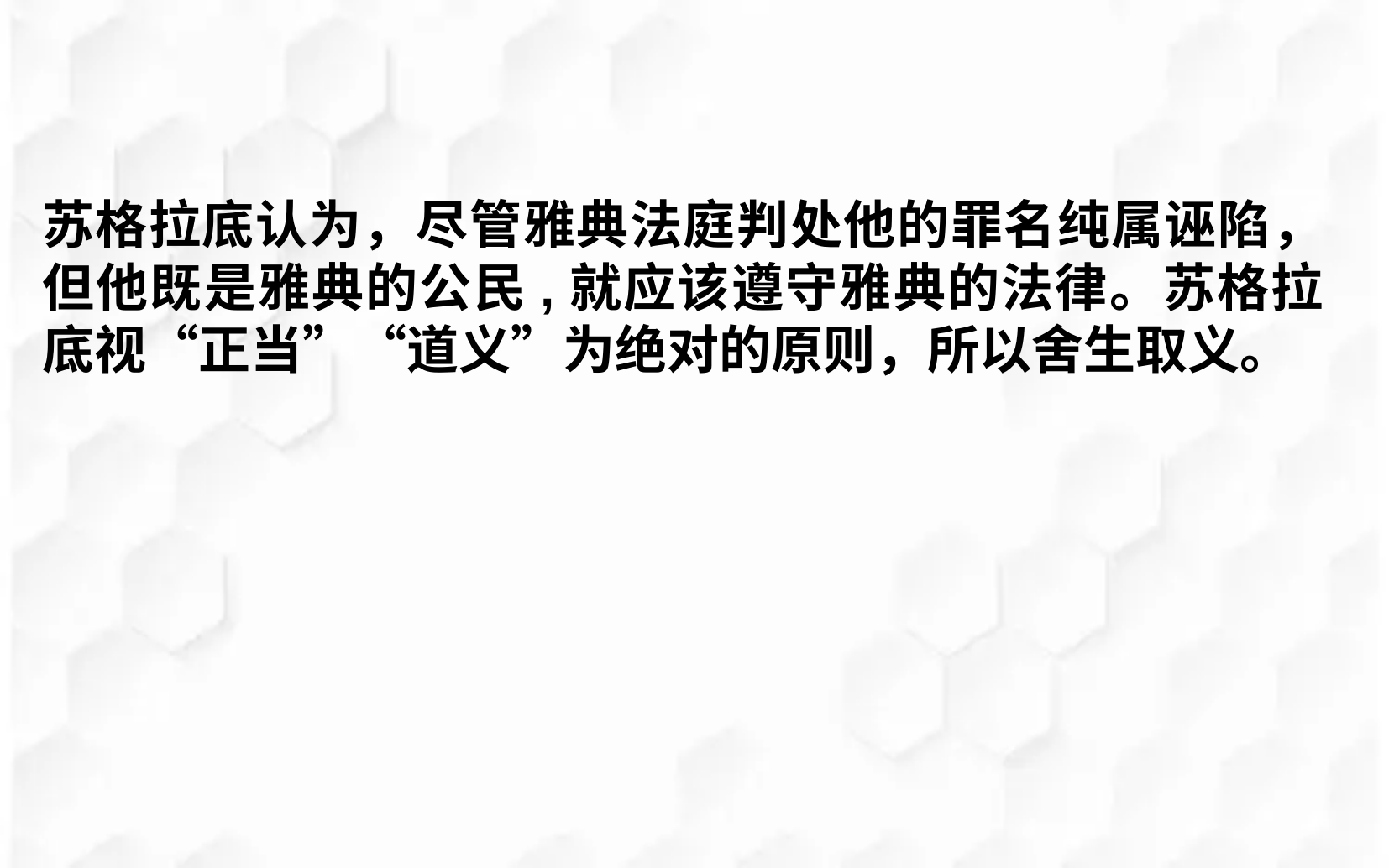

苏格拉底认为，尽管雅典法庭判处他的罪名纯属诬陷，但他既是雅典的公民,就应该遵守雅典的法律。苏格拉底视“正当”“道义”为绝对的原则，所以舍生取义。